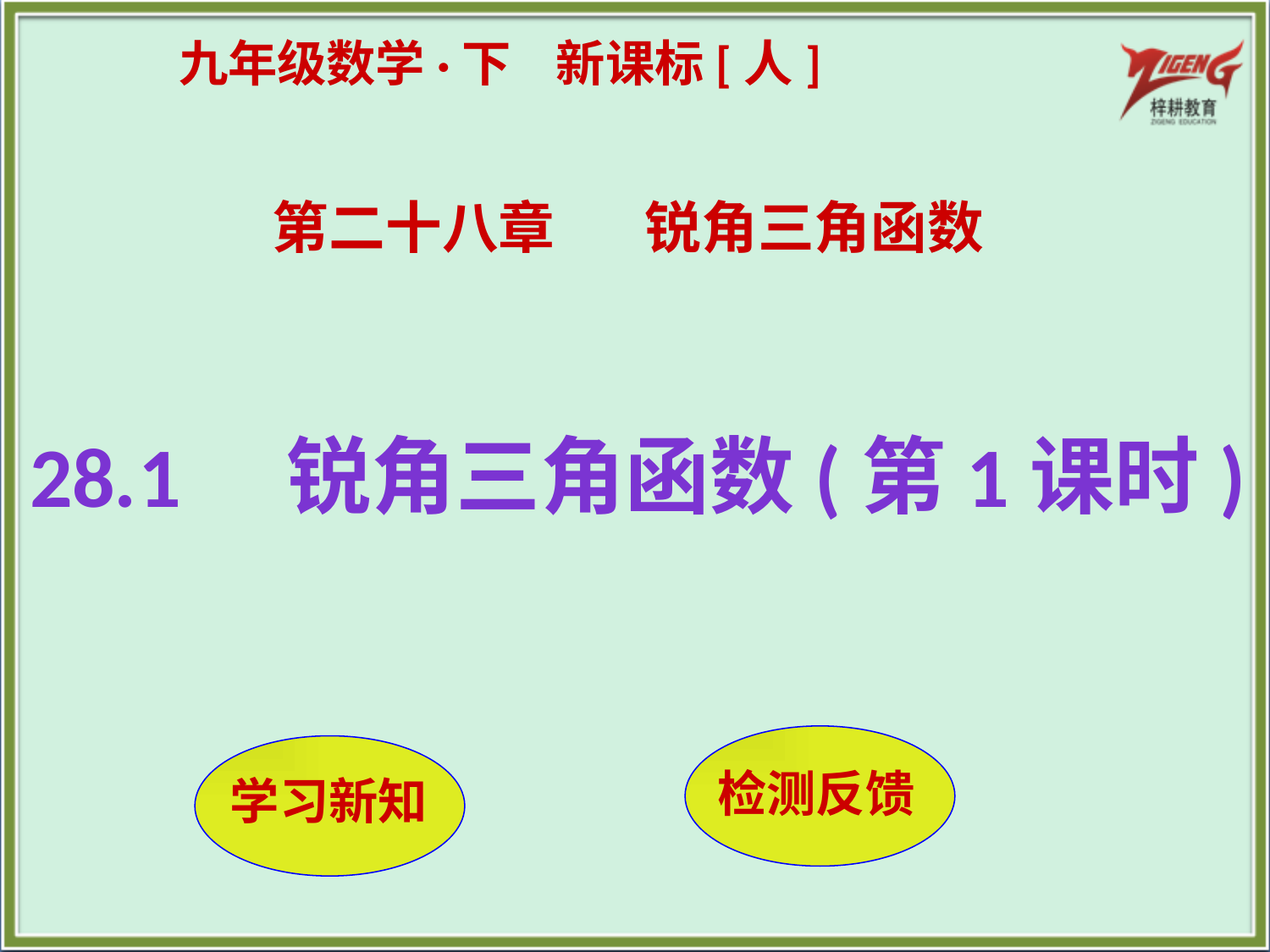

九年级数学·下    新课标[人]
    第二十八章       锐角三角函数
28.1　锐角三角函数(第1课时)

检测反馈

 学习新知